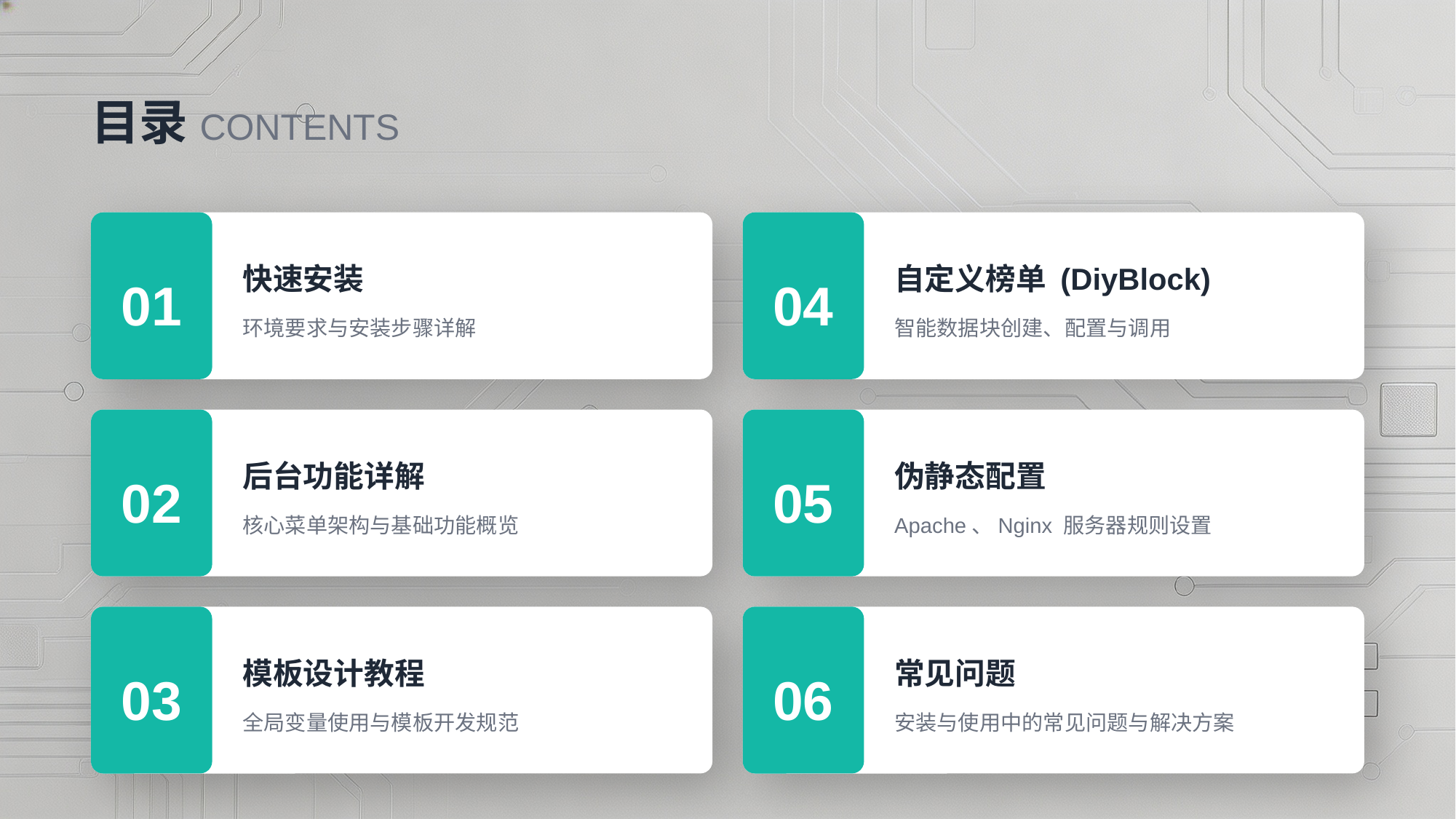

目录CONTENTS

快速安装
环境要求与安装步骤详解
自定义榜单 (DiyBlock)
智能数据块创建、配置与调用
01
04

后台功能详解
核心菜单架构与基础功能概览
伪静态配置
Apache、Nginx 服务器规则设置
02
05

模板设计教程
全局变量使用与模板开发规范
常见问题
安装与使用中的常见问题与解决方案
03
06